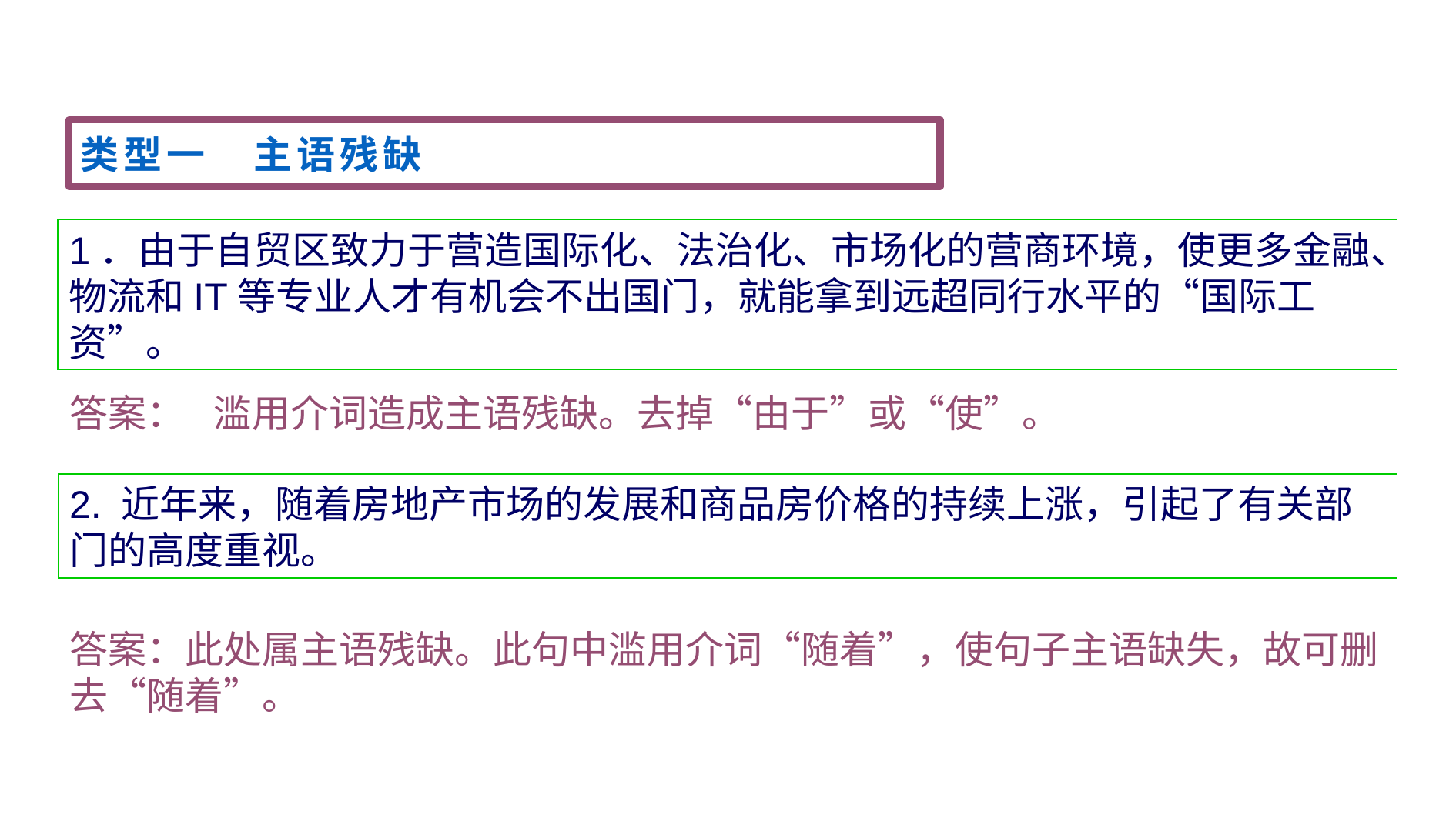

类型一　主语残缺
1．由于自贸区致力于营造国际化、法治化、市场化的营商环境，使更多金融、物流和IT等专业人才有机会不出国门，就能拿到远超同行水平的“国际工资”。

答案：　滥用介词造成主语残缺。去掉“由于”或“使”。

2. 近年来，随着房地产市场的发展和商品房价格的持续上涨，引起了有关部门的高度重视。
答案：此处属主语残缺。此句中滥用介词“随着”，使句子主语缺失，故可删去“随着”。